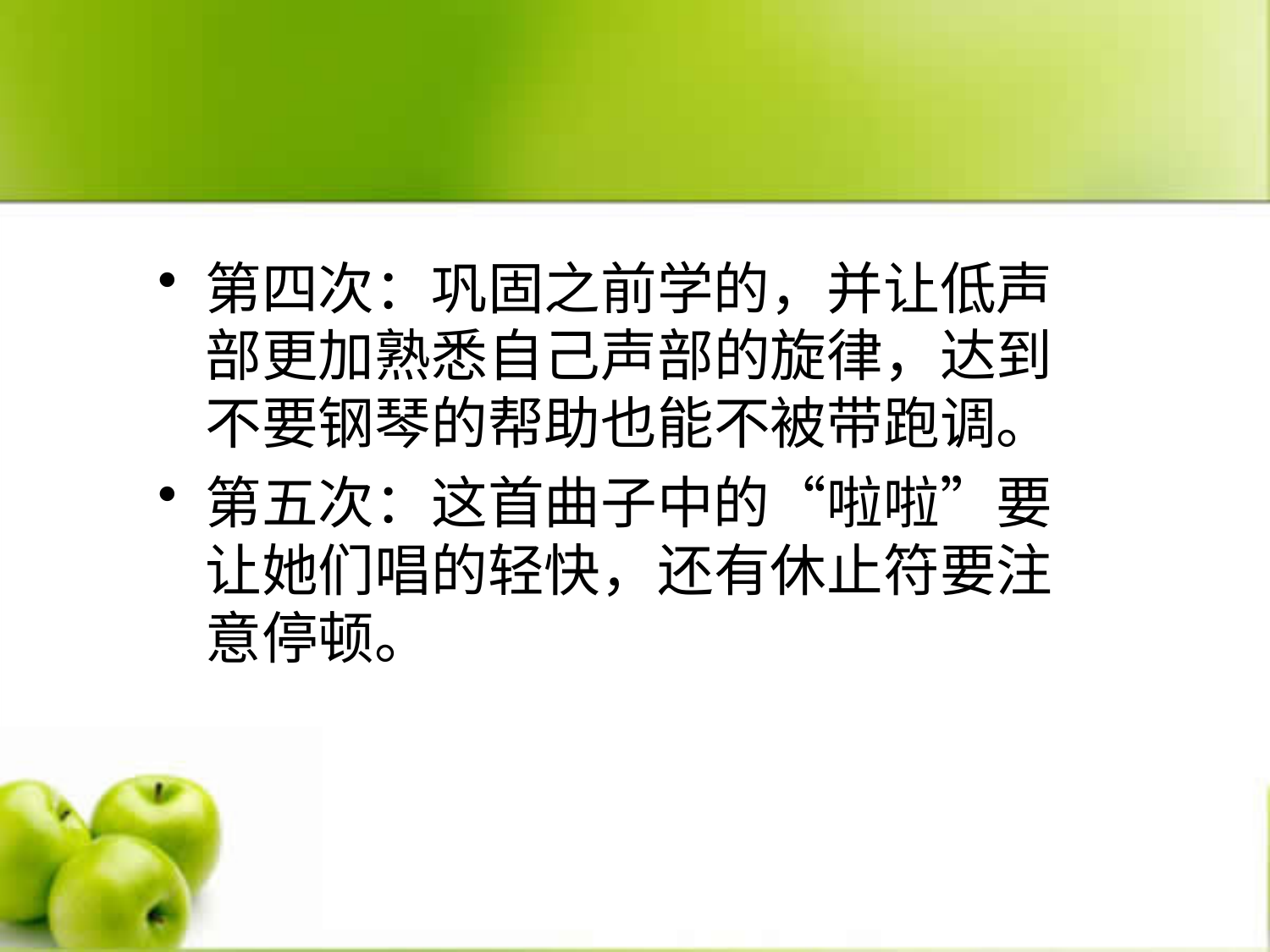

#
第四次：巩固之前学的，并让低声部更加熟悉自己声部的旋律，达到不要钢琴的帮助也能不被带跑调。
第五次：这首曲子中的“啦啦”要让她们唱的轻快，还有休止符要注意停顿。